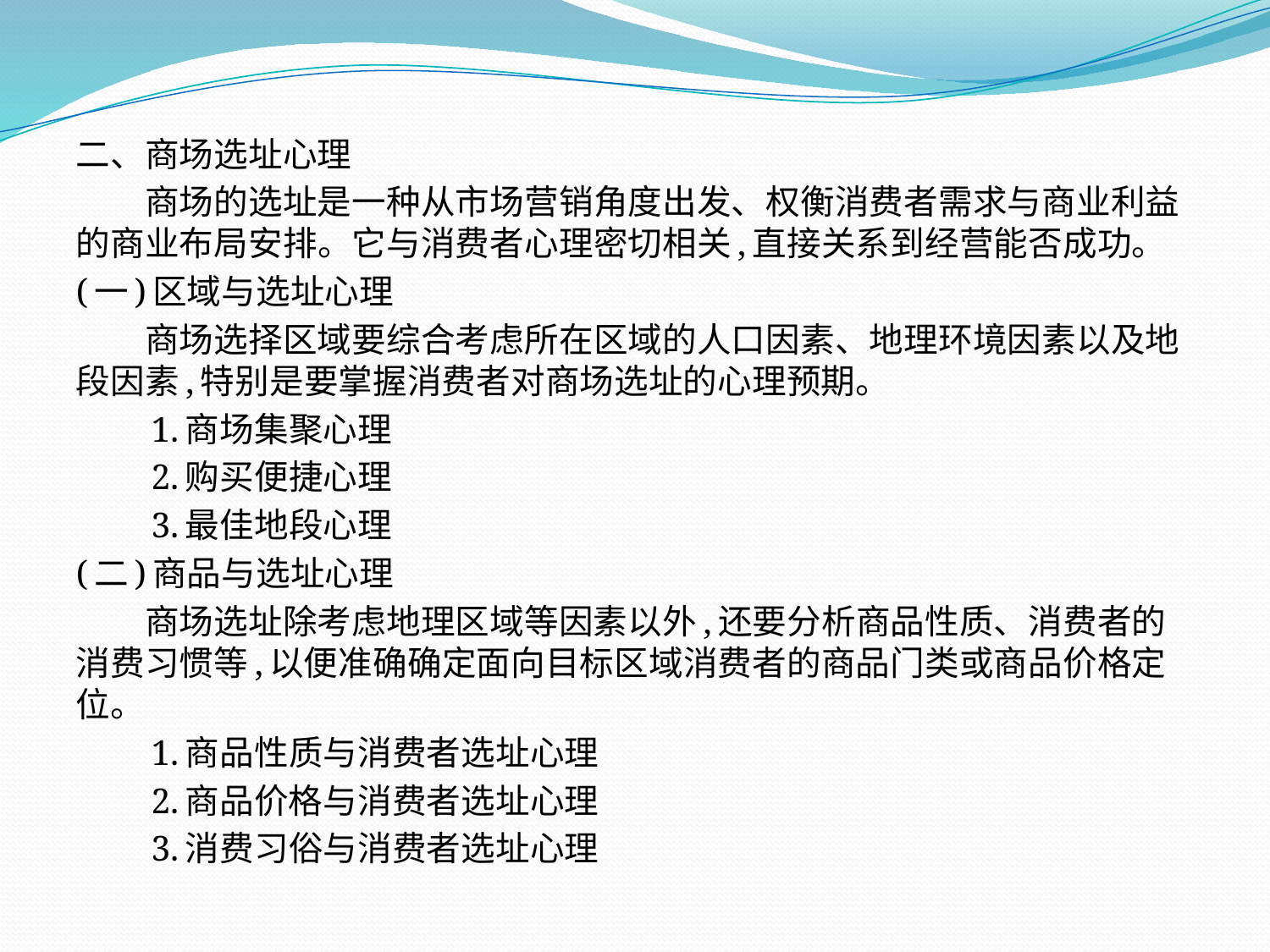

二、商场选址心理
　　商场的选址是一种从市场营销角度出发、权衡消费者需求与商业利益的商业布局安排。它与消费者心理密切相关,直接关系到经营能否成功。
(一)区域与选址心理
　　商场选择区域要综合考虑所在区域的人口因素、地理环境因素以及地段因素,特别是要掌握消费者对商场选址的心理预期。
　　1.商场集聚心理
　　2.购买便捷心理
　　3.最佳地段心理
(二)商品与选址心理
　　商场选址除考虑地理区域等因素以外,还要分析商品性质、消费者的消费习惯等,以便准确确定面向目标区域消费者的商品门类或商品价格定位。
　　1.商品性质与消费者选址心理
　　2.商品价格与消费者选址心理
　　3.消费习俗与消费者选址心理